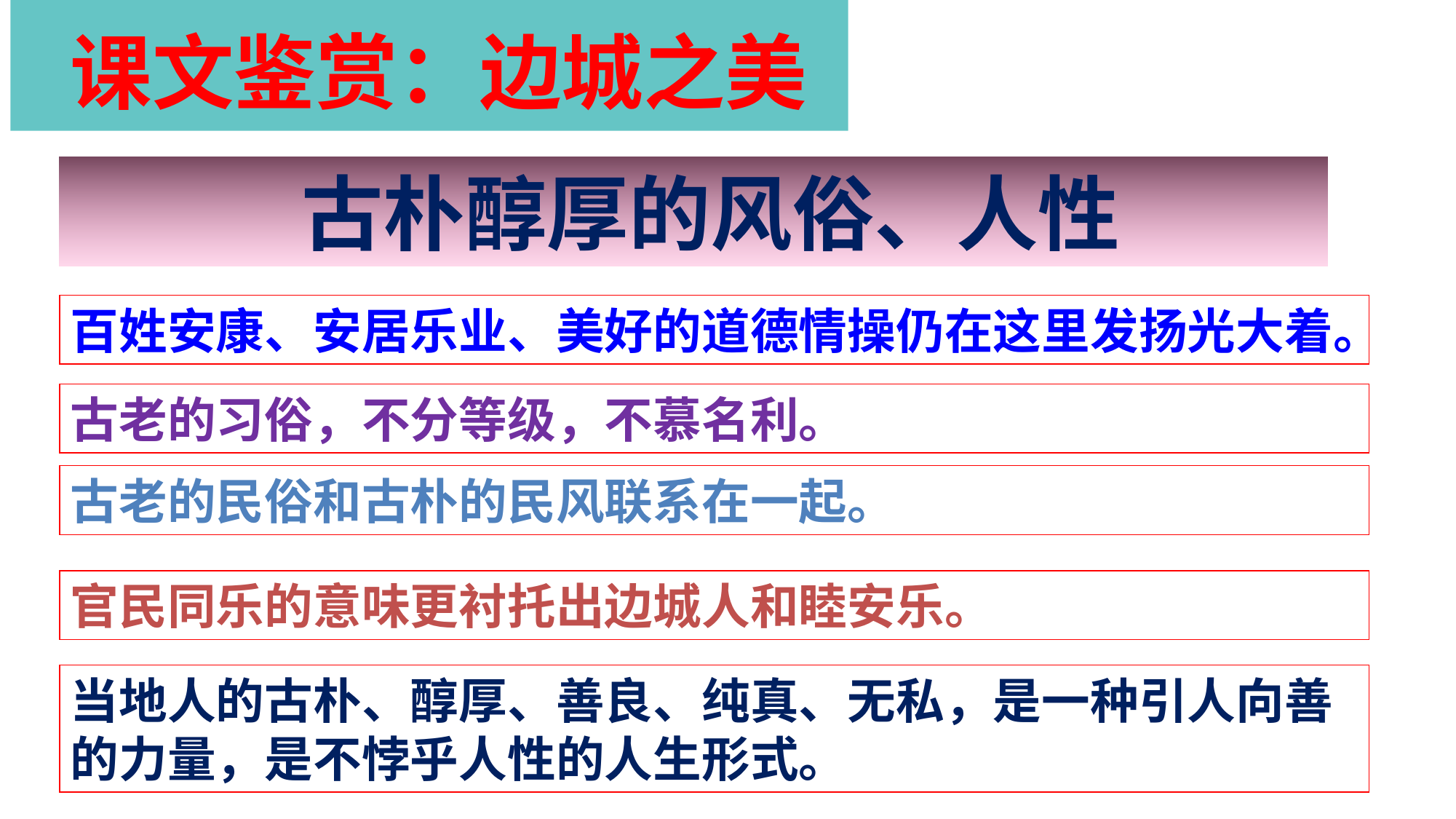

课文鉴赏：边城之美
 古朴醇厚的风俗、人性
百姓安康、安居乐业、美好的道德情操仍在这里发扬光大着。
古老的习俗，不分等级，不慕名利。
古老的民俗和古朴的民风联系在一起。
官民同乐的意味更衬托出边城人和睦安乐。
当地人的古朴、醇厚、善良、纯真、无私，是一种引人向善的力量，是不悖乎人性的人生形式。